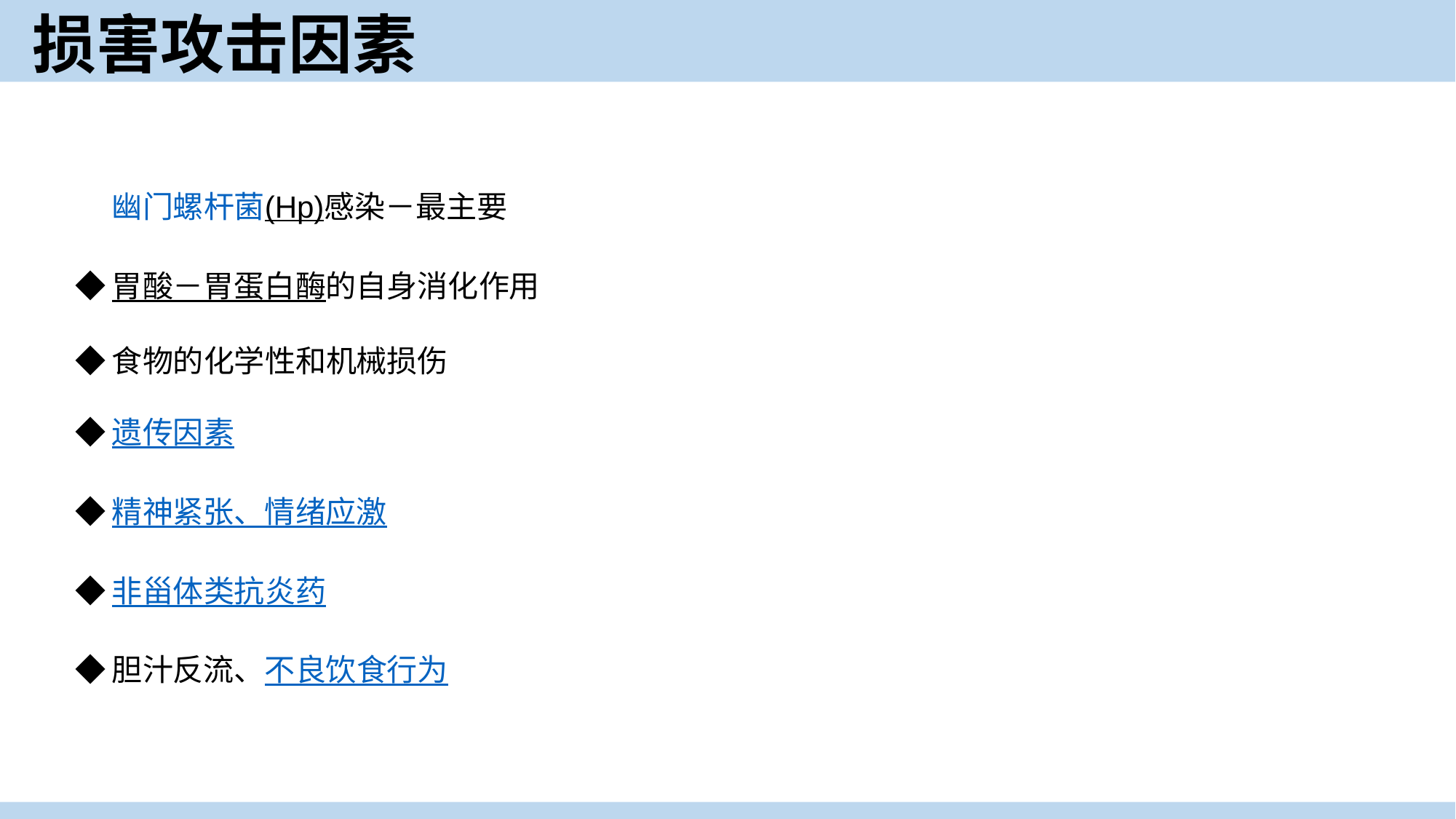

# 损害攻击因素
◆幽门螺杆菌(Hp)感染－最主要
◆胃酸－胃蛋白酶的自身消化作用
◆食物的化学性和机械损伤
◆遗传因素
◆精神紧张、情绪应激
◆非甾体类抗炎药
◆胆汁反流、不良饮食行为